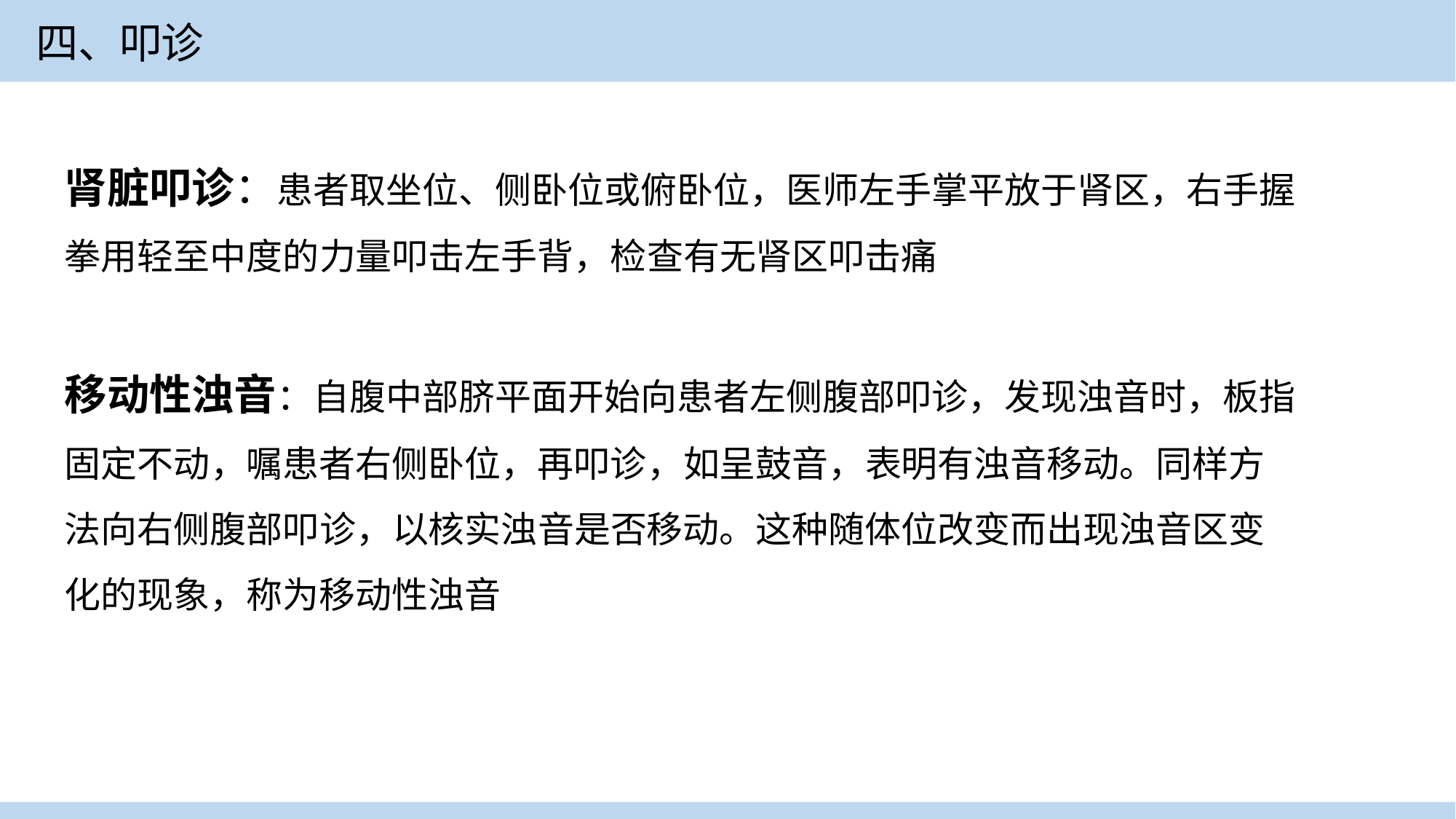

四、叩诊

肾脏叩诊：患者取坐位、侧卧位或俯卧位，医师左手掌平放于肾区，右手握拳用轻至中度的力量叩击左手背，检查有无肾区叩击痛

移动性浊音：自腹中部脐平面开始向患者左侧腹部叩诊，发现浊音时，板指固定不动，嘱患者右侧卧位，再叩诊，如呈鼓音，表明有浊音移动。同样方法向右侧腹部叩诊，以核实浊音是否移动。这种随体位改变而出现浊音区变化的现象，称为移动性浊音